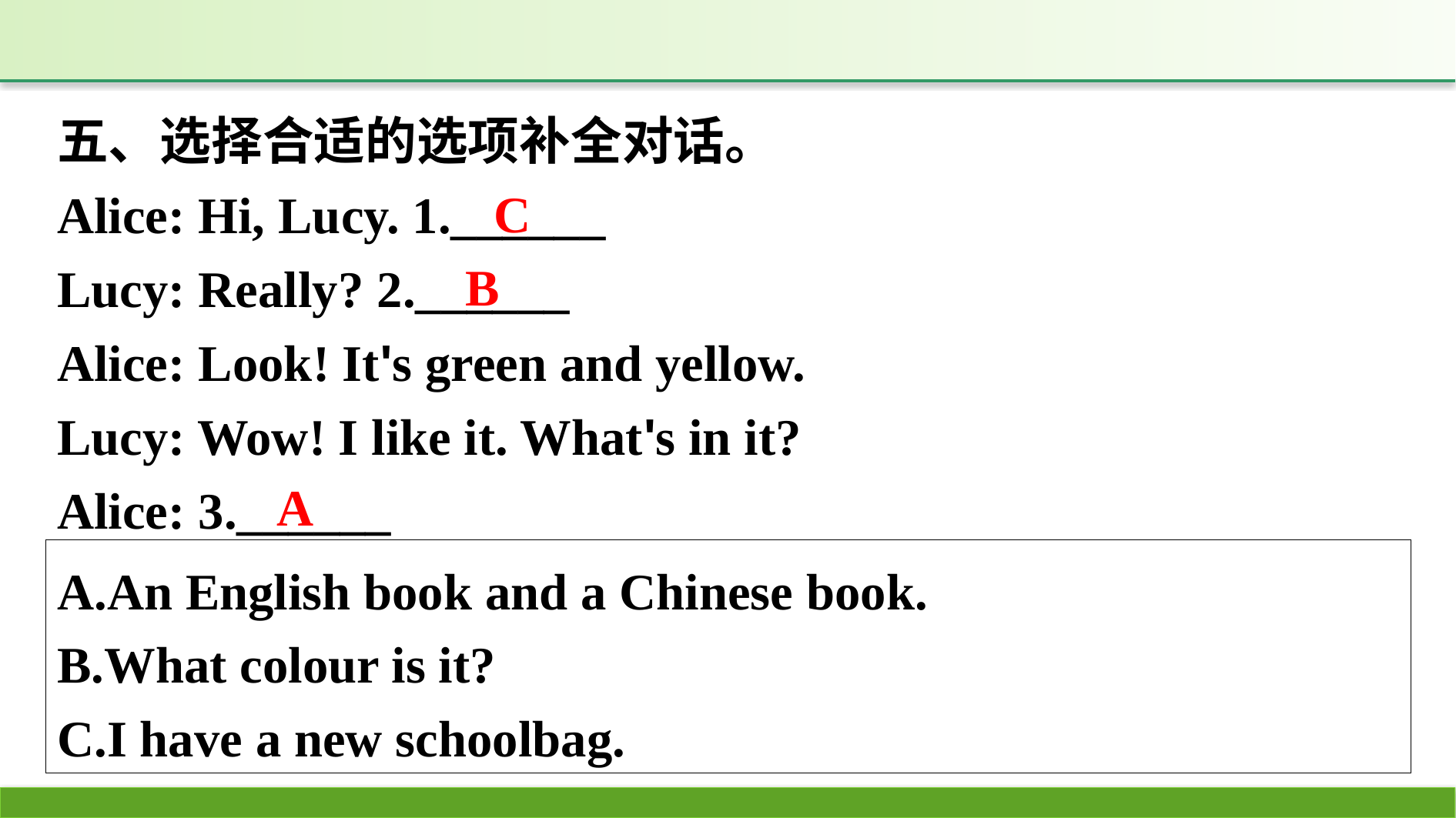

五、选择合适的选项补全对话。
Alice: Hi, Lucy. 1.______
Lucy: Really? 2.______
Alice: Look! It's green and yellow.
Lucy: Wow! I like it. What's in it?
Alice: 3.______
A.An English book and a Chinese book.
B.What colour is it?
C.I have a new schoolbag.
C

B
A